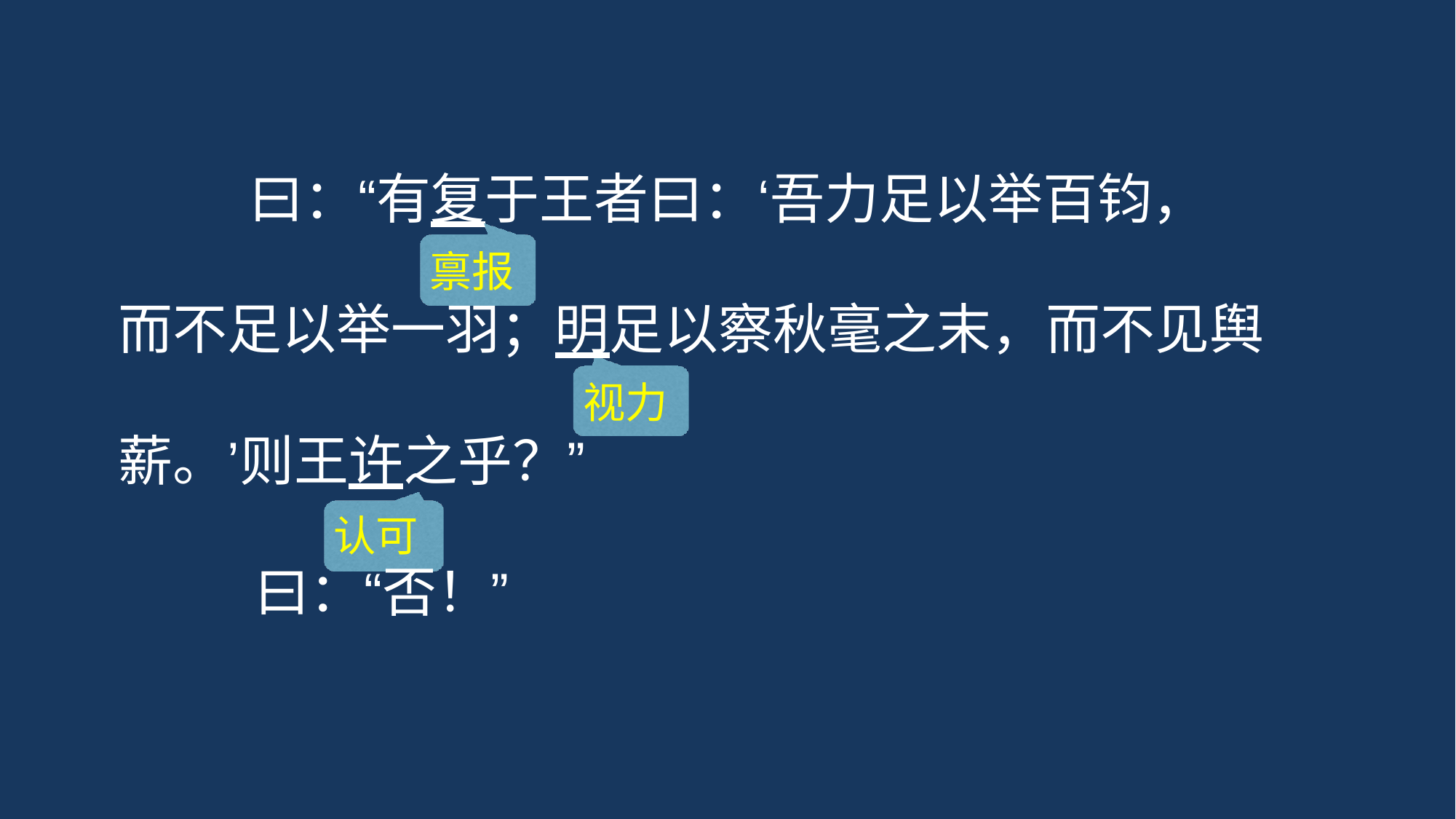

# 曰：“有复于王者曰：‘吾力足以举百钧，

禀报
而不足以举一羽；明足以察秋毫之末，而不见舆
视力
薪。’则王许之乎？”
认可
曰：“否！”